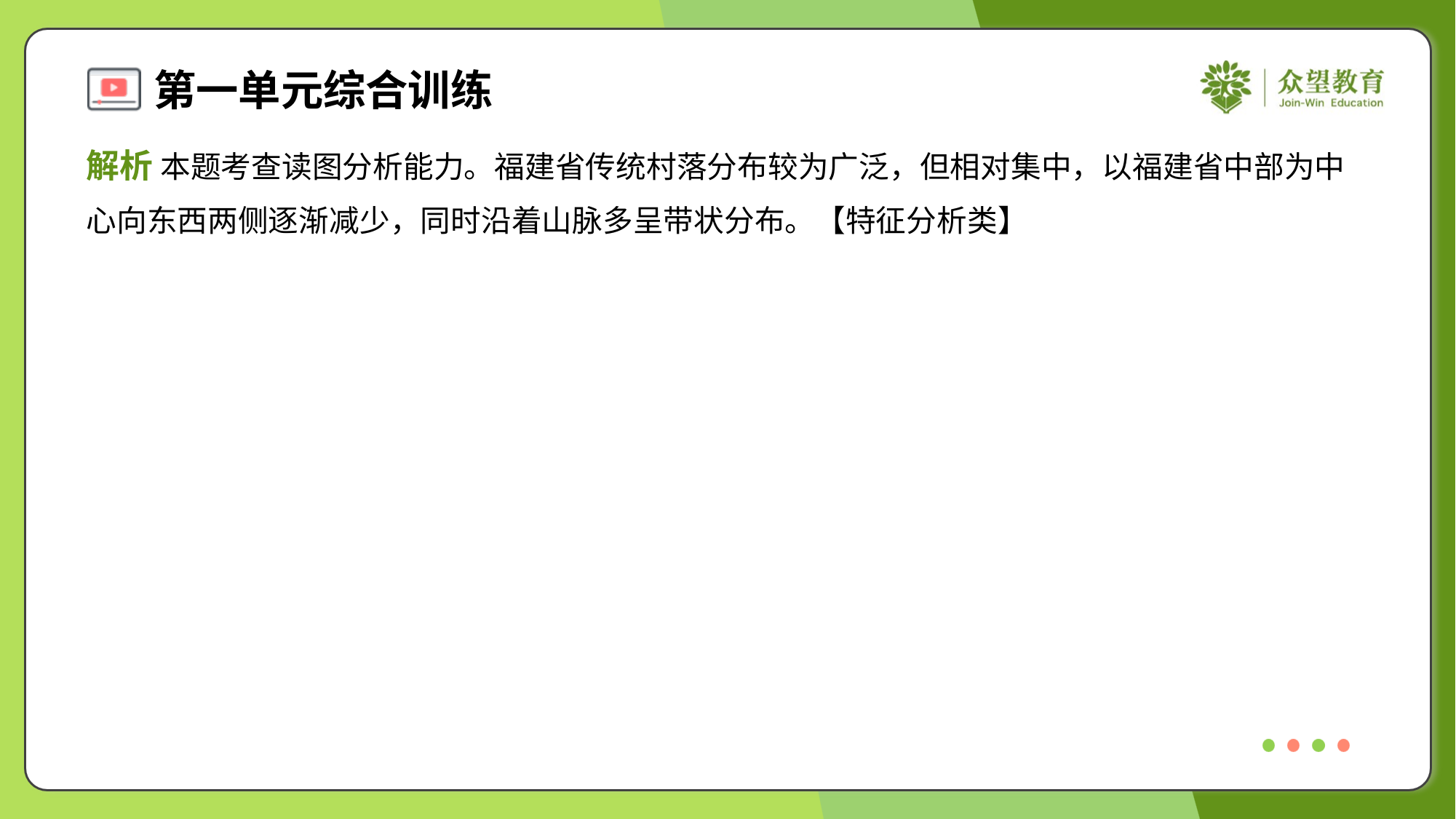

解析 本题考查读图分析能力。福建省传统村落分布较为广泛，但相对集中，以福建省中部为中
心向东西两侧逐渐减少，同时沿着山脉多呈带状分布。【特征分析类】